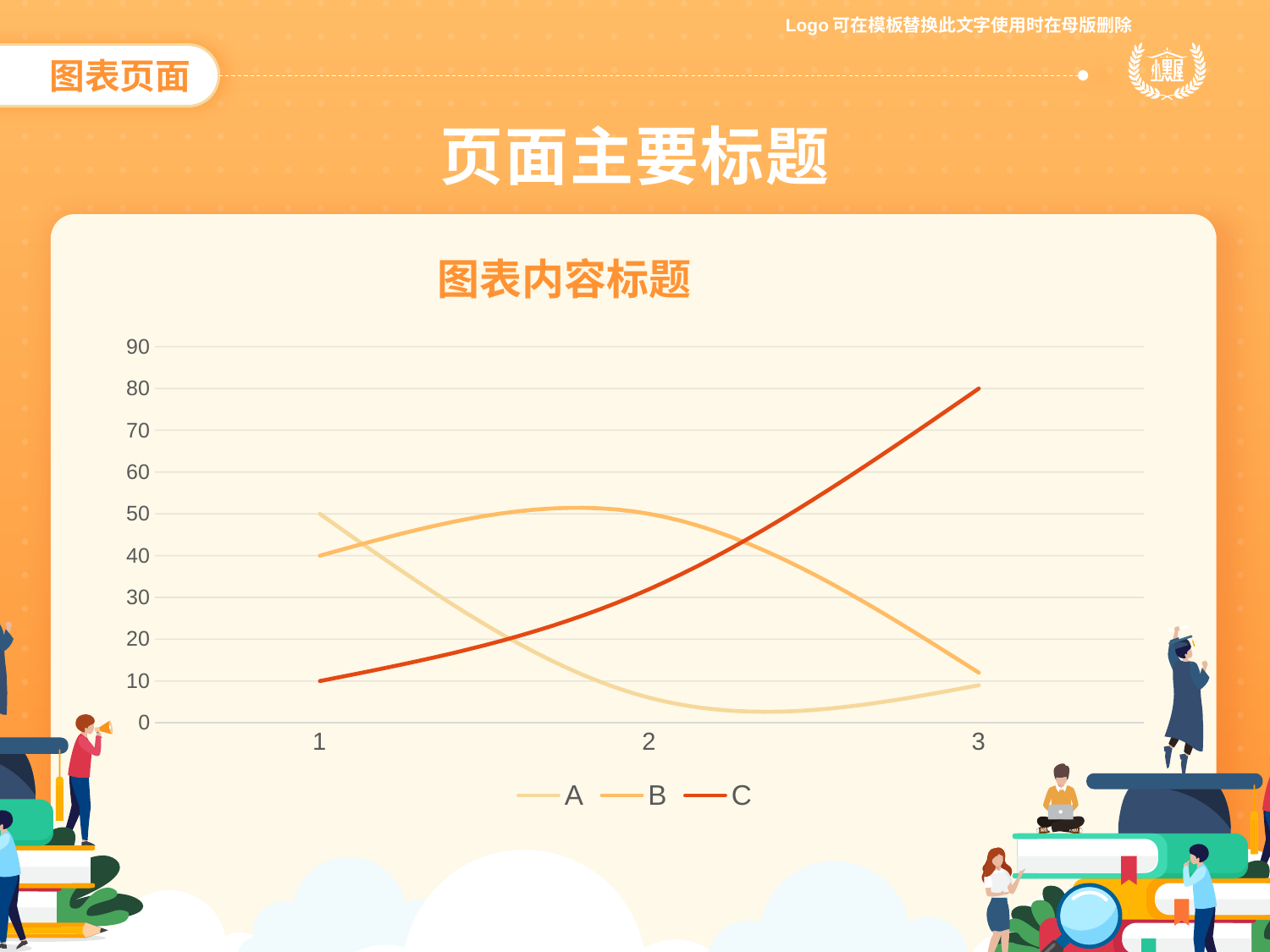

图表页面
页面主要标题

图表内容标题

### Chart

| Category | A | B | C |
|---|---|---|---|
| 1 | 50.0 | 40.0 | 10.0 |
| 2 | 6.0 | 50.0 | 32.0 |
| 3 | 9.0 | 12.0 | 80.0 |